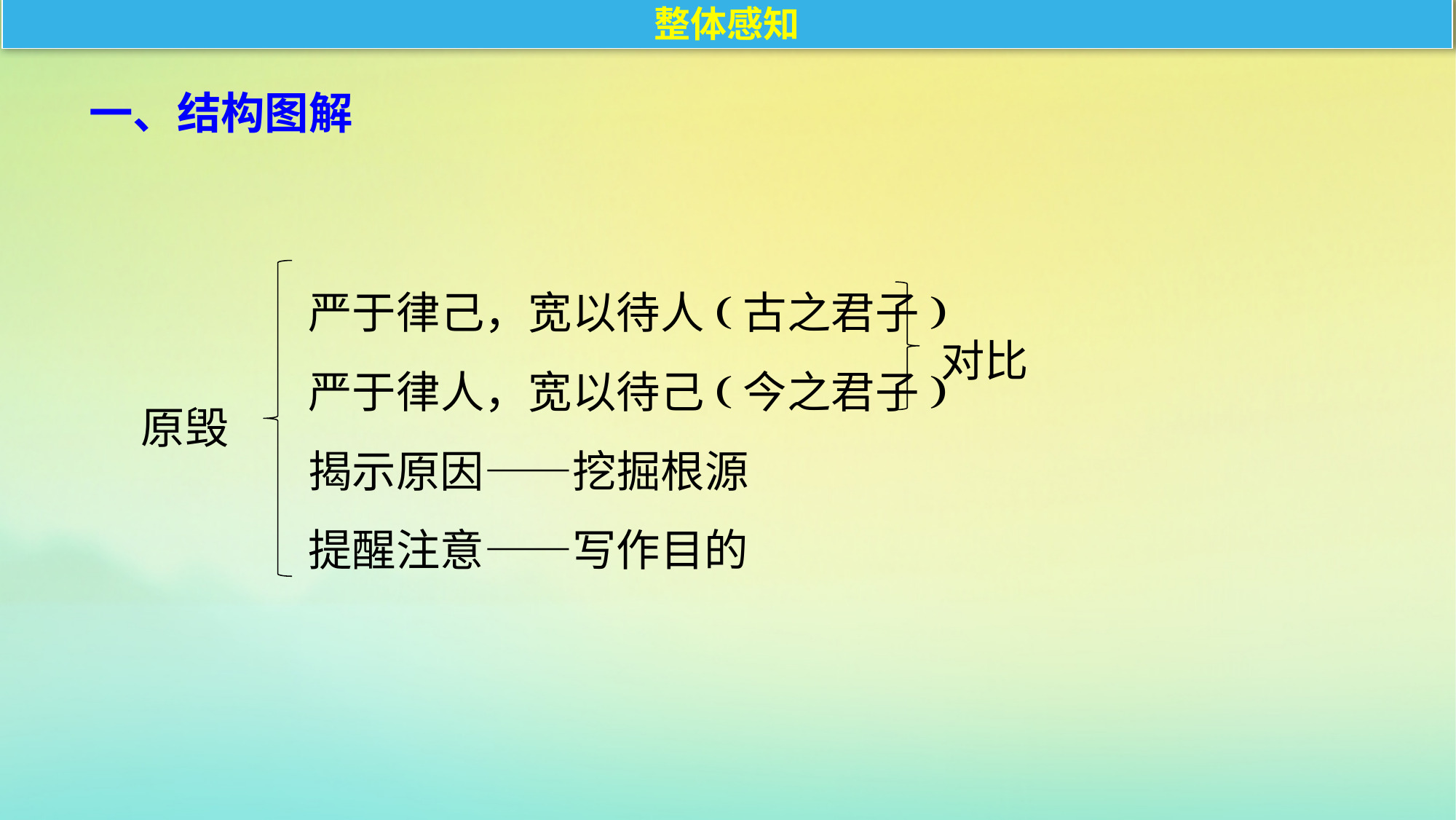

整体感知
一、结构图解
严于律己，宽以待人(古之君子)
严于律人，宽以待己(今之君子)
揭示原因——挖掘根源
提醒注意——写作目的

对比
原毁